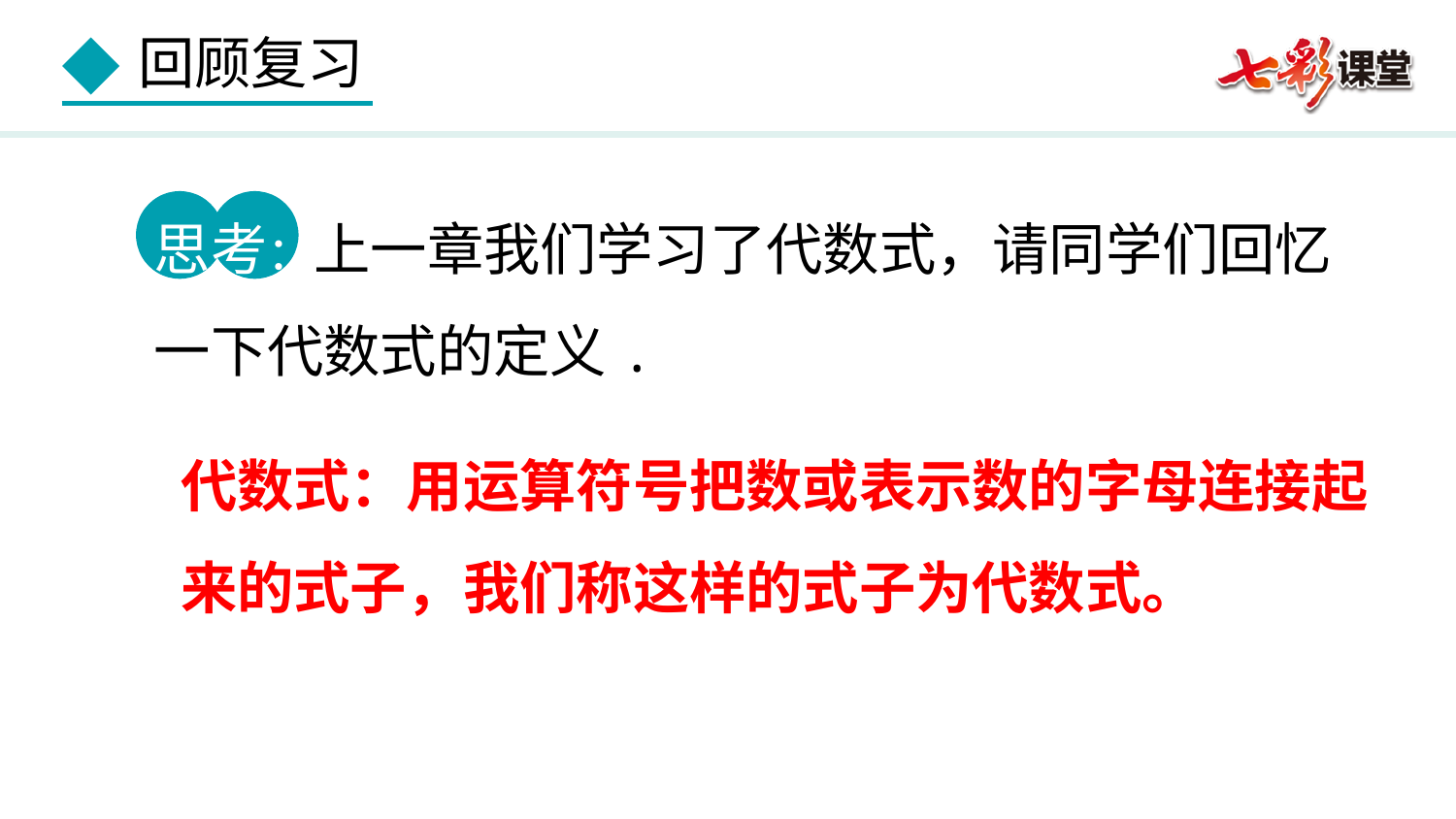

思考：上一章我们学习了代数式，请同学们回忆一下代数式的定义.

代数式：用运算符号把数或表示数的字母连接起来的式子，我们称这样的式子为代数式。